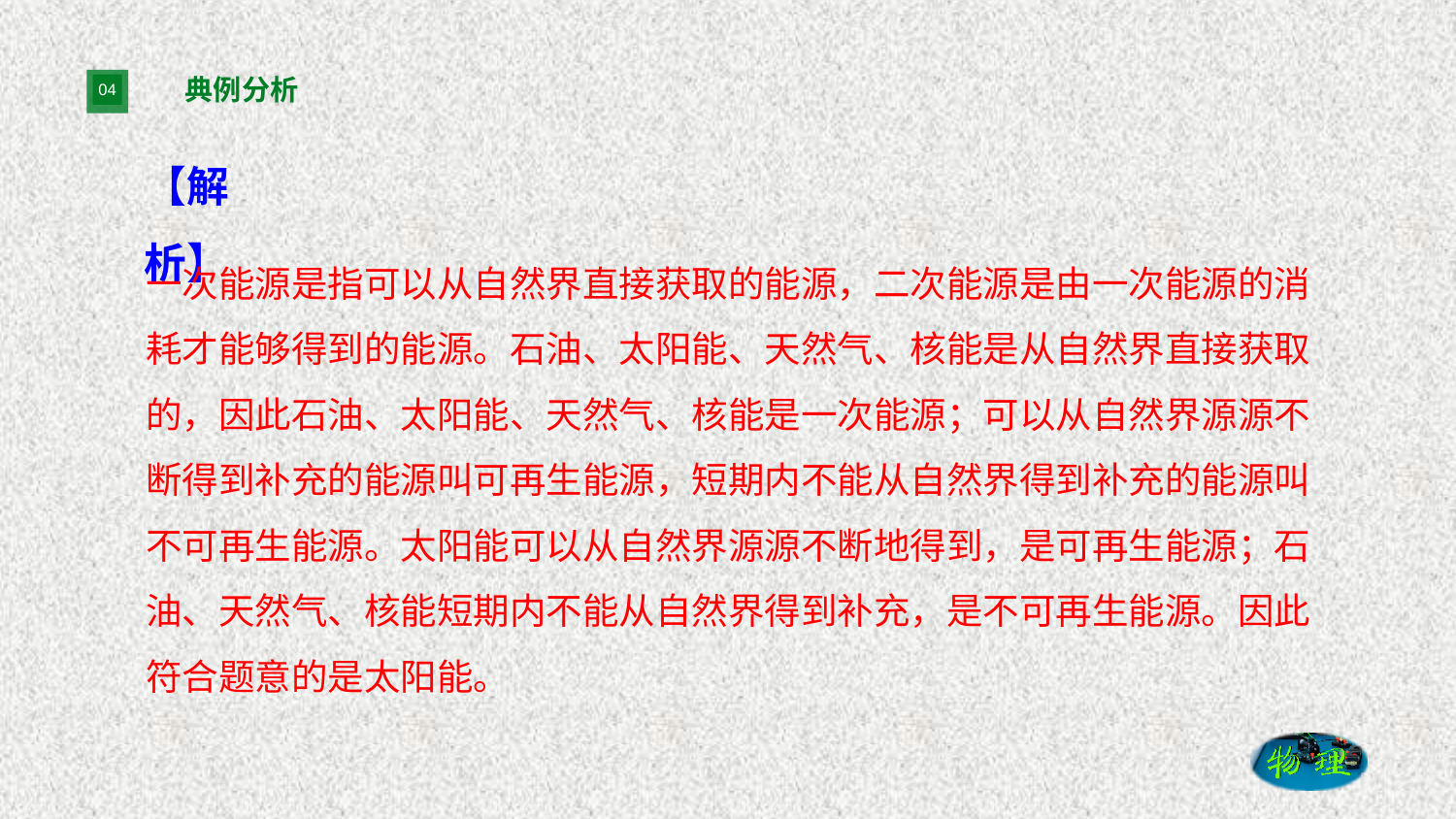

# 典例分析
【解析】
一次能源是指可以从自然界直接获取的能源，二次能源是由一次能源的消耗才能够得到的能源。石油、太阳能、天然气、核能是从自然界直接获取的，因此石油、太阳能、天然气、核能是一次能源；可以从自然界源源不断得到补充的能源叫可再生能源，短期内不能从自然界得到补充的能源叫不可再生能源。太阳能可以从自然界源源不断地得到，是可再生能源；石油、天然气、核能短期内不能从自然界得到补充，是不可再生能源。因此符合题意的是太阳能。